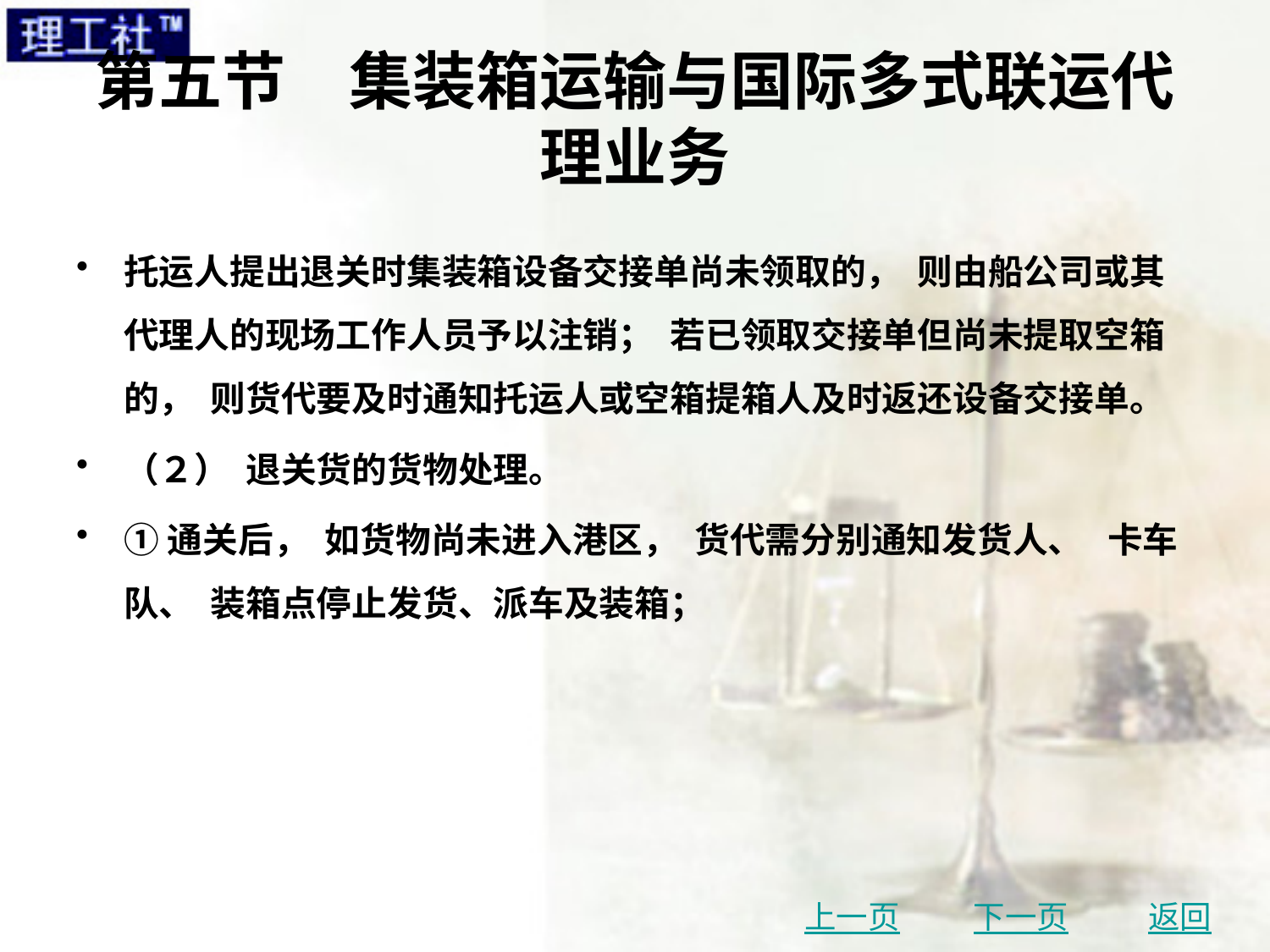

# 第五节　集装箱运输与国际多式联运代理业务
托运人提出退关时集装箱设备交接单尚未领取的，  则由船公司或其代理人的现场工作人员予以注销；  若已领取交接单但尚未提取空箱的，  则货代要及时通知托运人或空箱提箱人及时返还设备交接单。
（２）  退关货的货物处理。
①通关后，  如货物尚未进入港区，  货代需分别通知发货人、   卡车队、  装箱点停止发货、派车及装箱；
上一页
下一页
返回